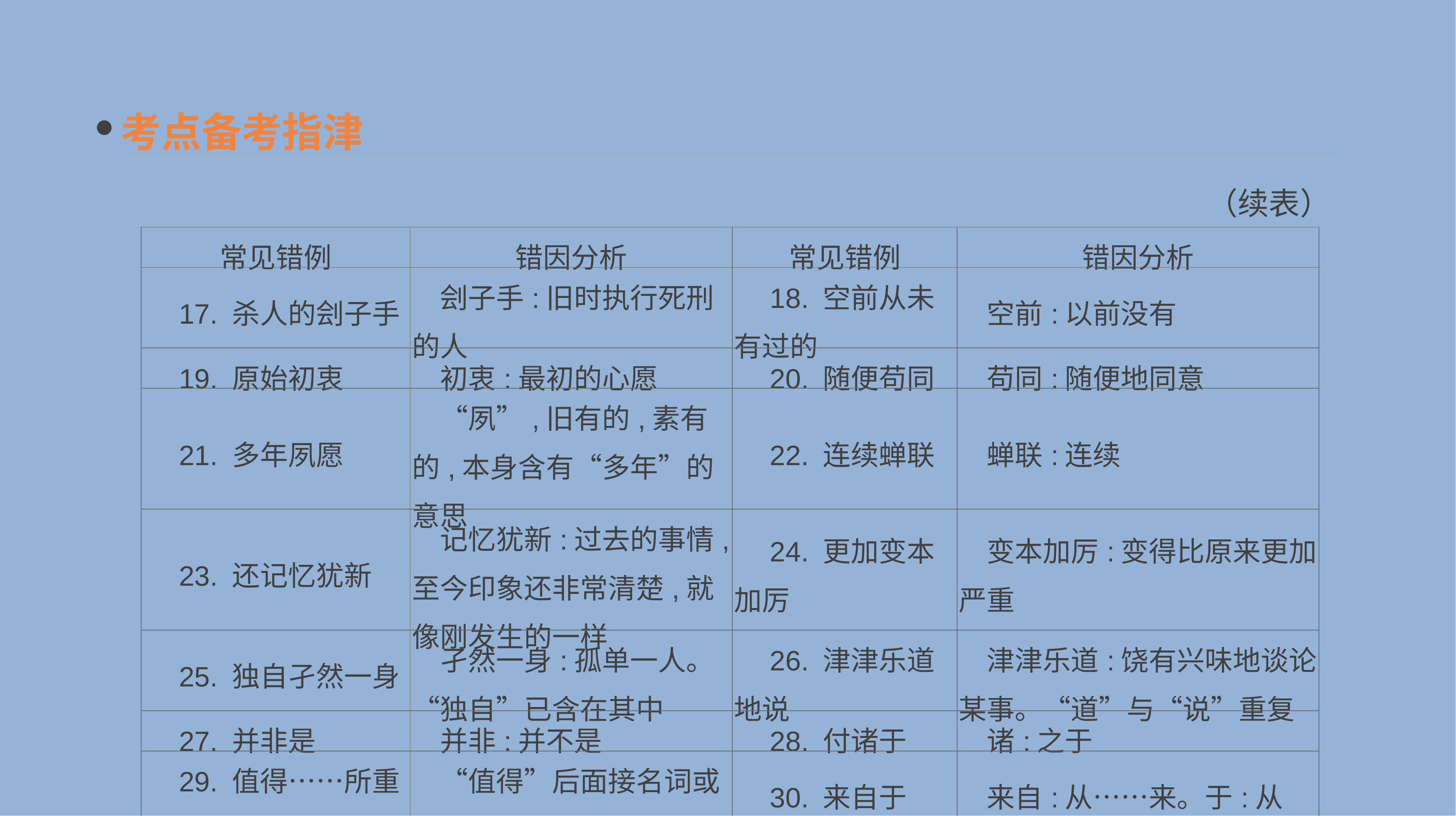

考点备考指津

（续表）
| 常见错例 | 错因分析 | 常见错例 | 错因分析 |
| --- | --- | --- | --- |
| 17. 杀人的刽子手 | 刽子手:旧时执行死刑的人 | 18. 空前从未有过的 | 空前:以前没有 |
| 19. 原始初衷 | 初衷:最初的心愿 | 20. 随便苟同 | 苟同:随便地同意 |
| 21. 多年夙愿 | “夙”,旧有的,素有的,本身含有“多年”的意思 | 22. 连续蝉联 | 蝉联:连续 |
| 23. 还记忆犹新 | 记忆犹新:过去的事情,至今印象还非常清楚,就像刚发生的一样 | 24. 更加变本加厉 | 变本加厉:变得比原来更加严重 |
| 25. 独自孑然一身 | 孑然一身:孤单一人。“独自”已含在其中 | 26. 津津乐道地说 | 津津乐道:饶有兴味地谈论某事。“道”与“说”重复 |
| 27. 并非是 | 并非:并不是 | 28. 付诸于 | 诸:之于 |
| 29. 值得……所重视 | “值得”后面接名词或名词性短语,“所”多余 | 30. 来自于 | 来自:从……来。于:从 |